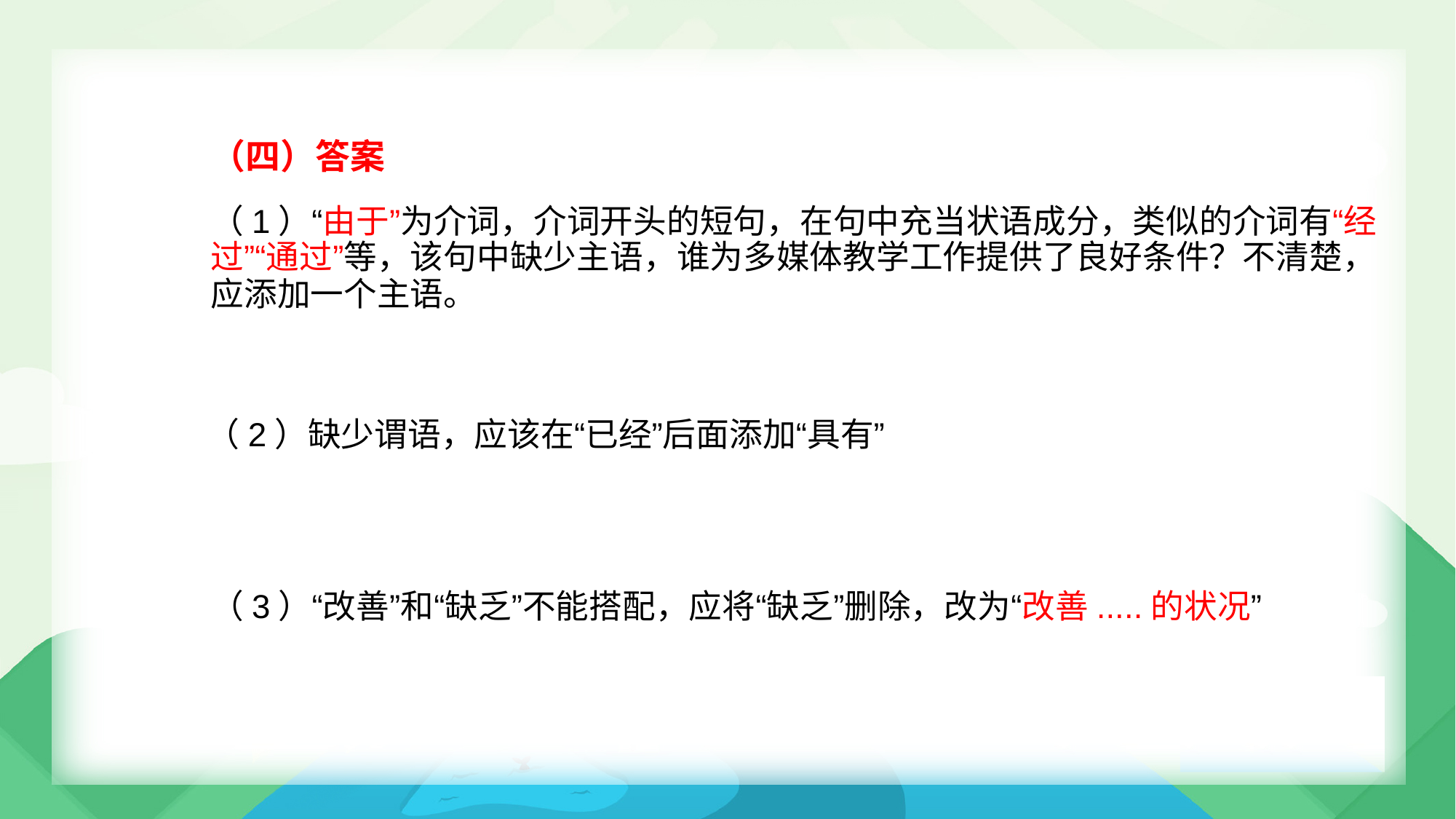

（四）答案
（1）“由于”为介词，介词开头的短句，在句中充当状语成分，类似的介词有“经过”“通过”等，该句中缺少主语，谁为多媒体教学工作提供了良好条件？不清楚，应添加一个主语。
（2）缺少谓语，应该在“已经”后面添加“具有”
（3）“改善”和“缺乏”不能搭配，应将“缺乏”删除，改为“改善.....的状况”